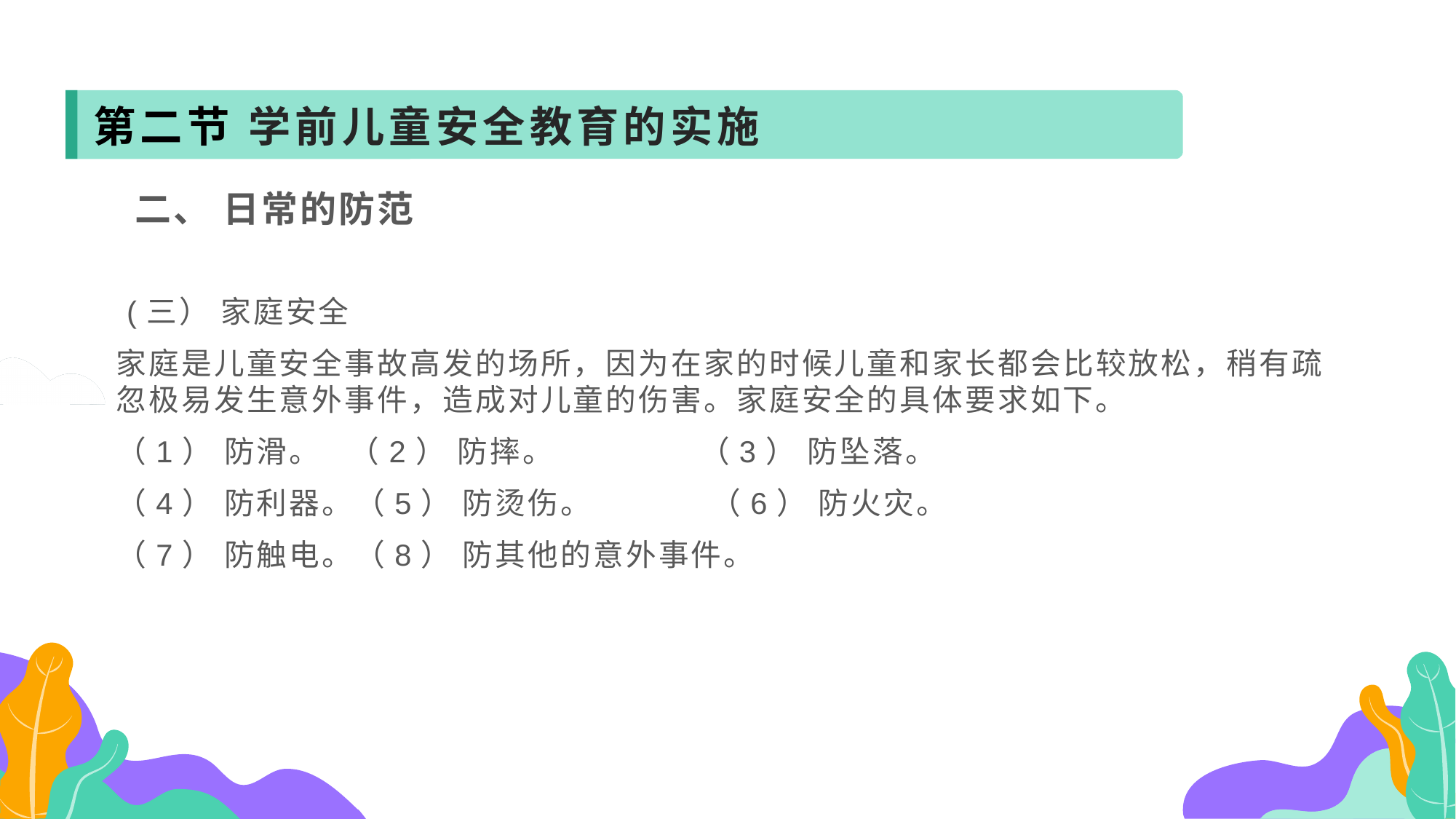

第二节 学前儿童安全教育的实施
 二、 日常的防范

 (三） 家庭安全
家庭是儿童安全事故高发的场所，因为在家的时候儿童和家长都会比较放松，稍有疏忽极易发生意外事件，造成对儿童的伤害。家庭安全的具体要求如下。
（1） 防滑。   （2） 防摔。                （3） 防坠落。
（4） 防利器。（5） 防烫伤。             （6） 防火灾。
（7） 防触电。（8） 防其他的意外事件。